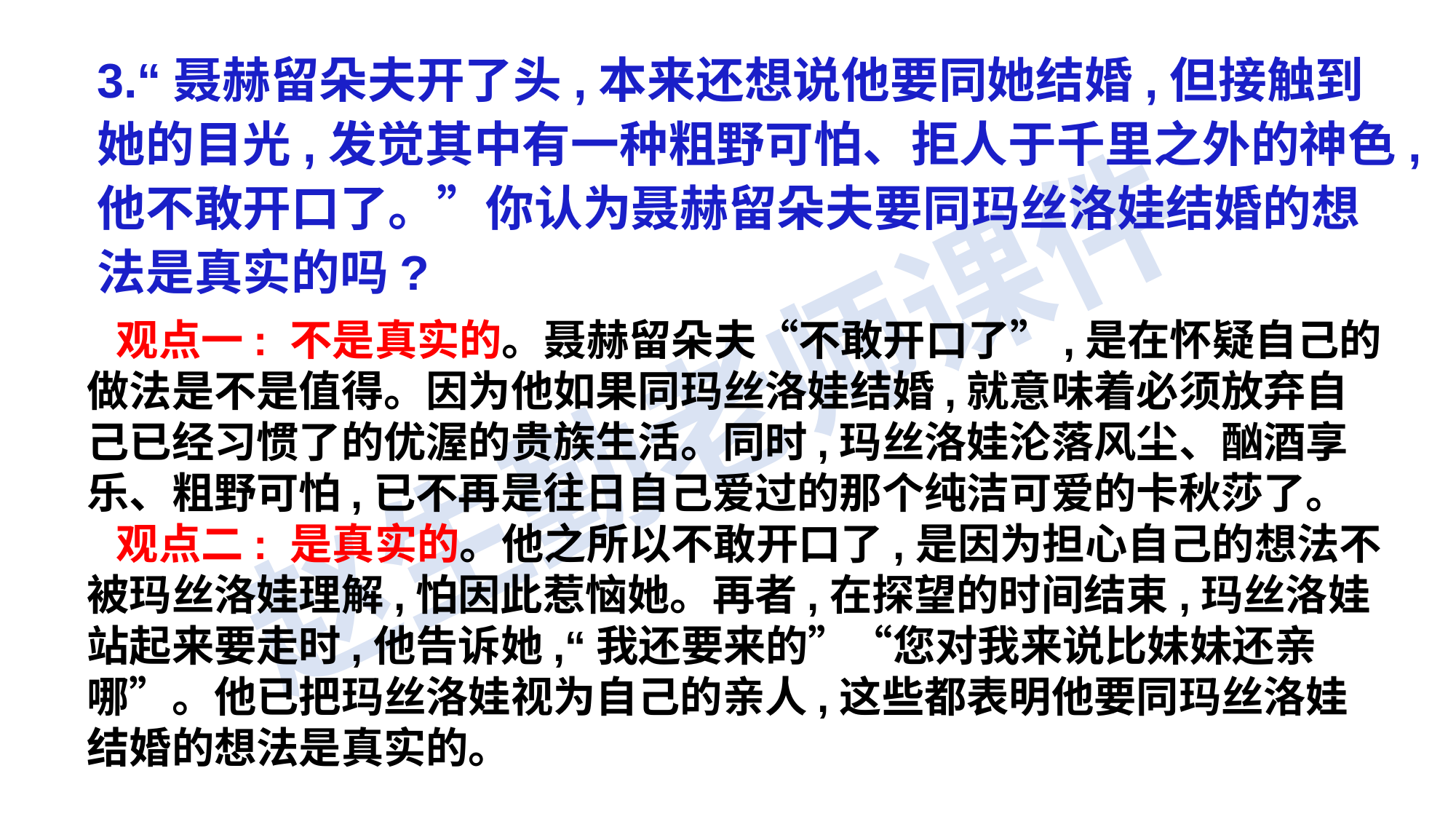

3.“聂赫留朵夫开了头,本来还想说他要同她结婚,但接触到她的目光,发觉其中有一种粗野可怕、拒人于千里之外的神色,他不敢开口了。”你认为聂赫留朵夫要同玛丝洛娃结婚的想法是真实的吗?
  观点一: 不是真实的。聂赫留朵夫“不敢开口了”,是在怀疑自己的做法是不是值得。因为他如果同玛丝洛娃结婚,就意味着必须放弃自己已经习惯了的优渥的贵族生活。同时,玛丝洛娃沦落风尘、酗酒享乐、粗野可怕,已不再是往日自己爱过的那个纯洁可爱的卡秋莎了。
  观点二: 是真实的。他之所以不敢开口了,是因为担心自己的想法不被玛丝洛娃理解,怕因此惹恼她。再者,在探望的时间结束,玛丝洛娃站起来要走时,他告诉她,“我还要来的”“您对我来说比妹妹还亲哪”。他已把玛丝洛娃视为自己的亲人,这些都表明他要同玛丝洛娃结婚的想法是真实的。